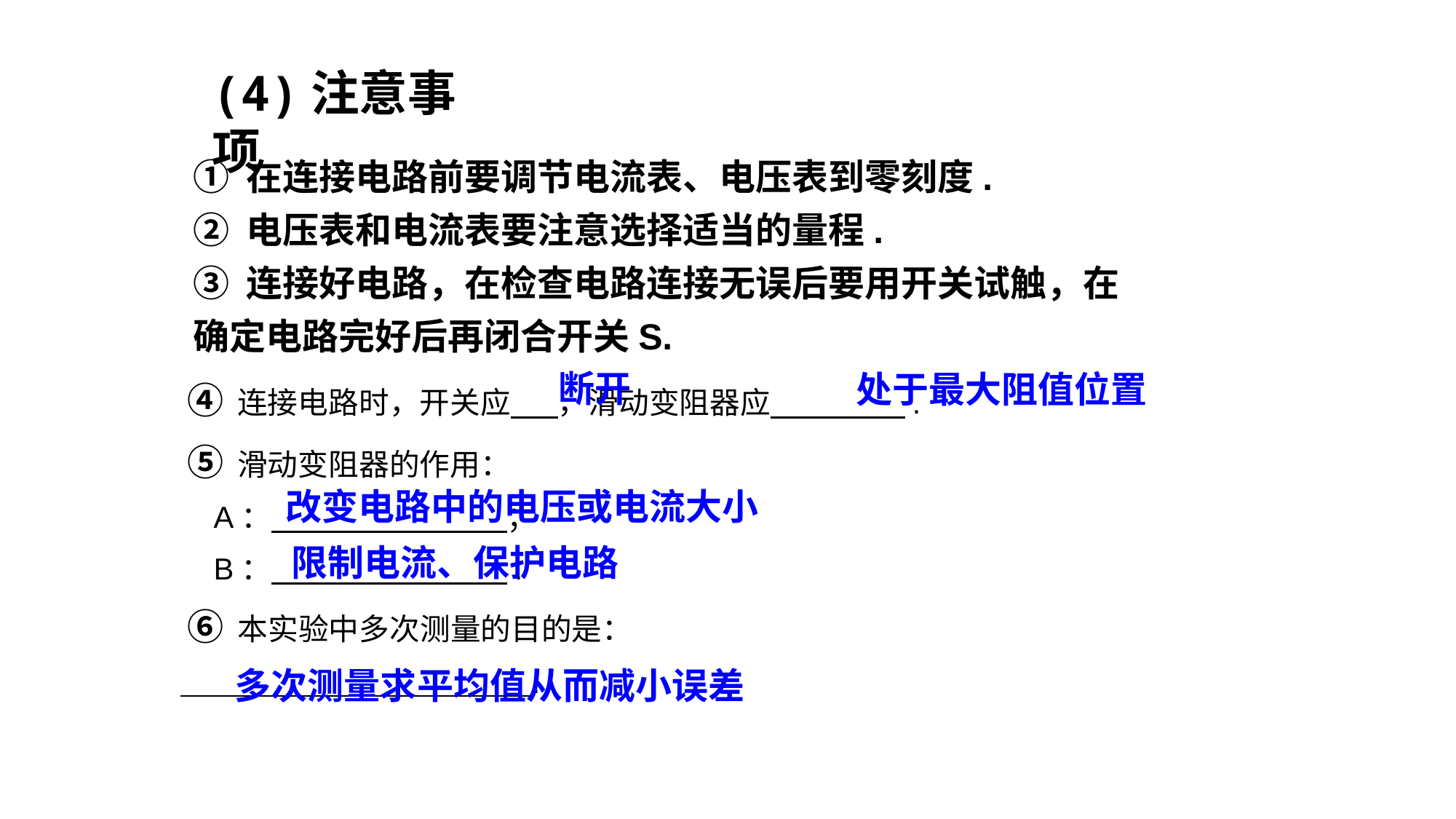

(4)注意事项
① 在连接电路前要调节电流表、电压表到零刻度.
② 电压表和电流表要注意选择适当的量程.
③ 连接好电路，在检查电路连接无误后要用开关试触，在确定电路完好后再闭合开关S.

断开
处于最大阻值位置
 ④ 连接电路时，开关应       ，滑动变阻器应                    .
 ⑤ 滑动变阻器的作用：
    A：                                   ；
    B：                                   .
 ⑥ 本实验中多次测量的目的是：
                                          .
改变电路中的电压或电流大小
限制电流、保护电路
多次测量求平均值从而减小误差